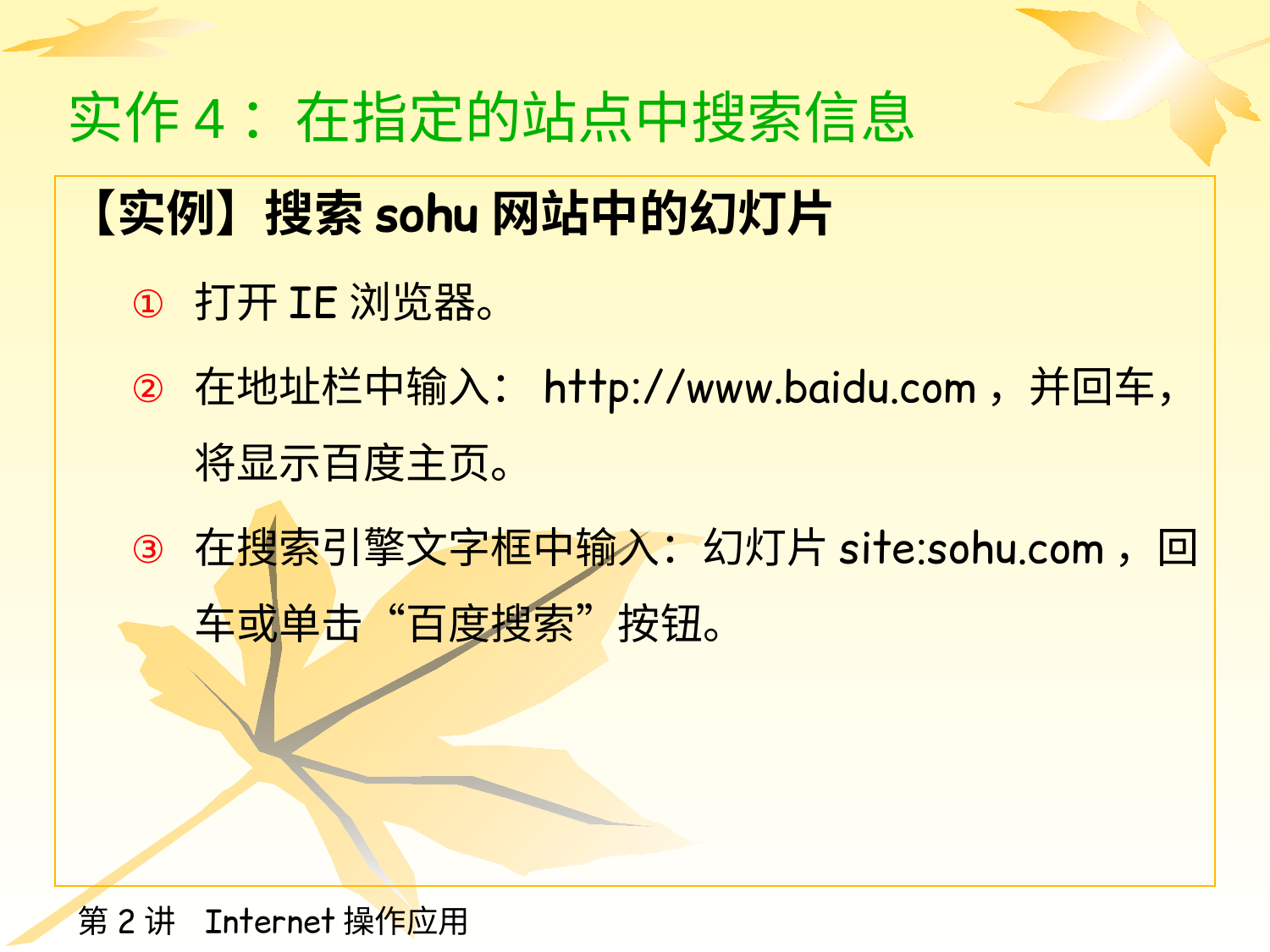

# 实作4：在指定的站点中搜索信息
【实例】搜索sohu网站中的幻灯片
打开IE浏览器。
在地址栏中输入：http://www.baidu.com，并回车，将显示百度主页。
在搜索引擎文字框中输入：幻灯片site:sohu.com，回车或单击“百度搜索”按钮。